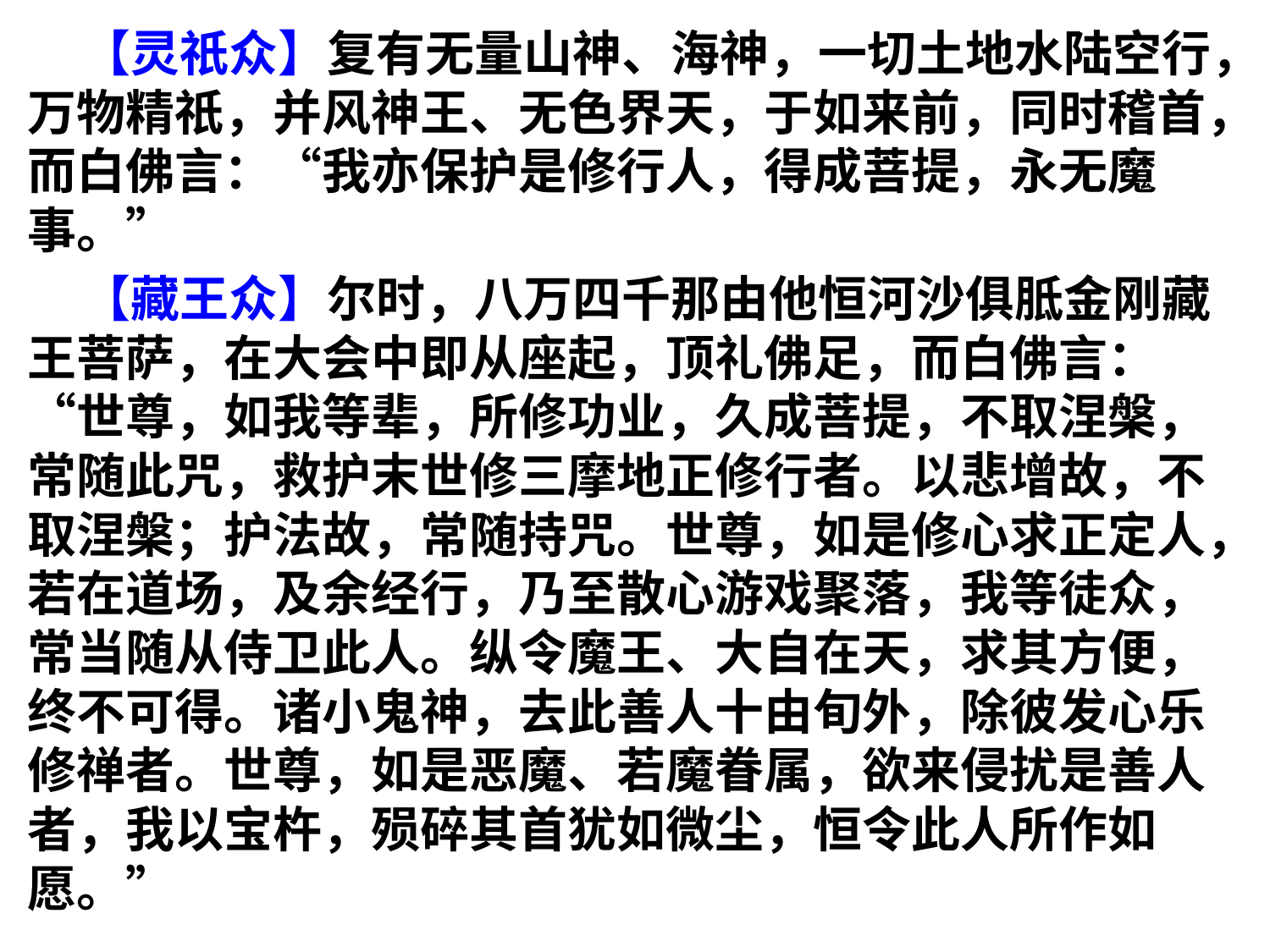

【灵祇众】复有无量山神、海神，一切土地水陆空行，万物精祇，并风神王、无色界天，于如来前，同时稽首，而白佛言：“我亦保护是修行人，得成菩提，永无魔事。”
    【藏王众】尔时，八万四千那由他恒河沙俱胝金刚藏王菩萨，在大会中即从座起，顶礼佛足，而白佛言：“世尊，如我等辈，所修功业，久成菩提，不取涅槃，常随此咒，救护末世修三摩地正修行者。以悲增故，不取涅槃；护法故，常随持咒。世尊，如是修心求正定人，若在道场，及余经行，乃至散心游戏聚落，我等徒众，常当随从侍卫此人。纵令魔王、大自在天，求其方便，终不可得。诸小鬼神，去此善人十由旬外，除彼发心乐修禅者。世尊，如是恶魔、若魔眷属，欲来侵扰是善人者，我以宝杵，殒碎其首犹如微尘，恒令此人所作如愿。”